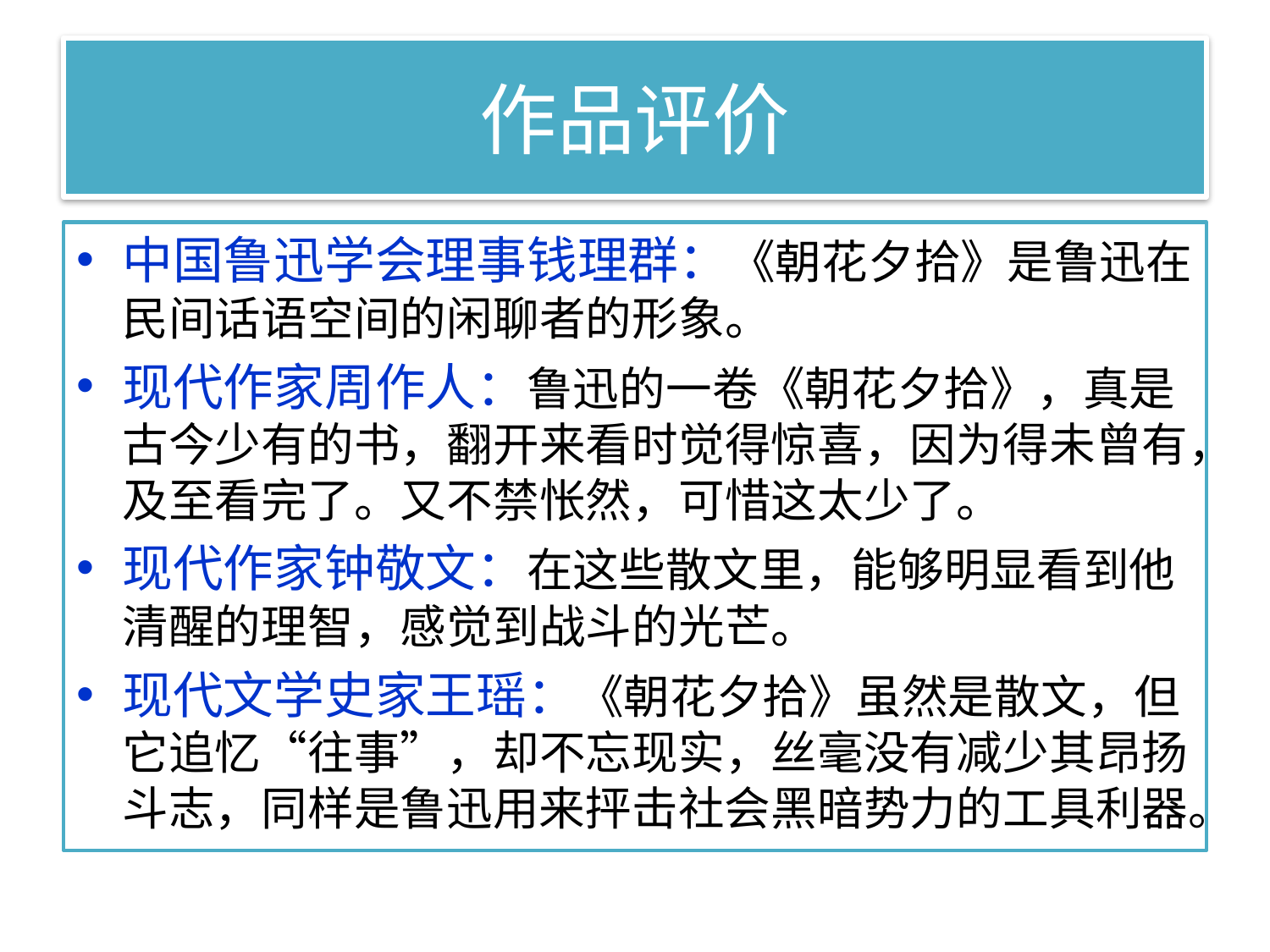

# 作品评价
中国鲁迅学会理事钱理群：《朝花夕拾》是鲁迅在民间话语空间的闲聊者的形象。
现代作家周作人：鲁迅的一卷《朝花夕拾》，真是古今少有的书，翻开来看时觉得惊喜，因为得未曾有，及至看完了。又不禁怅然，可惜这太少了。
现代作家钟敬文：在这些散文里，能够明显看到他清醒的理智，感觉到战斗的光芒。
现代文学史家王瑶：《朝花夕拾》虽然是散文，但它追忆“往事”，却不忘现实，丝毫没有减少其昂扬斗志，同样是鲁迅用来抨击社会黑暗势力的工具利器。